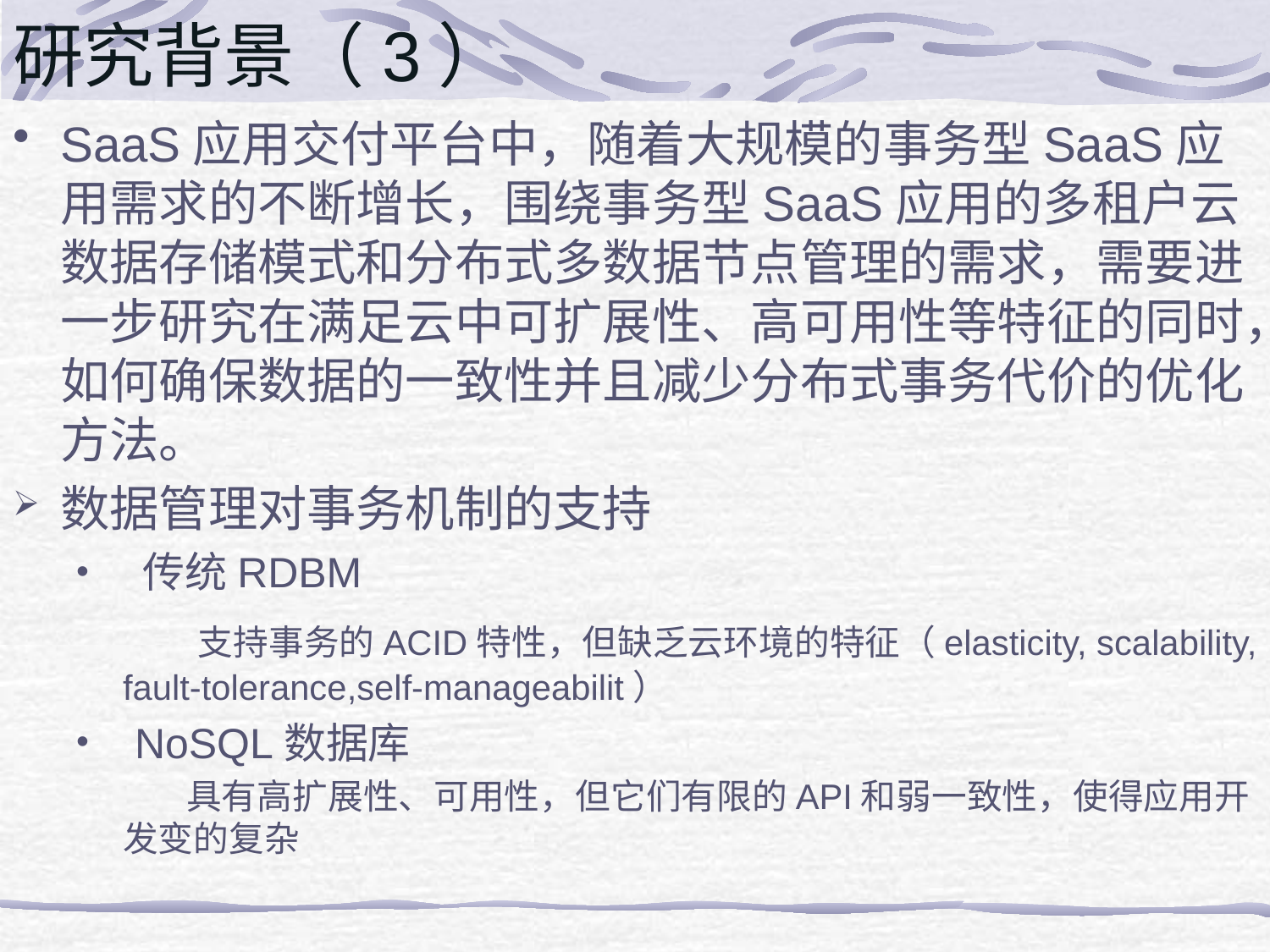

# 研究背景（3）

SaaS应用交付平台中，随着大规模的事务型SaaS应用需求的不断增长，围绕事务型SaaS应用的多租户云数据存储模式和分布式多数据节点管理的需求，需要进一步研究在满足云中可扩展性、高可用性等特征的同时，如何确保数据的一致性并且减少分布式事务代价的优化方法。
数据管理对事务机制的支持
 传统RDBM
          支持事务的ACID特性，但缺乏云环境的特征（elasticity, scalability, fault-tolerance,self-manageabilit）
 NoSQL数据库
             具有高扩展性、可用性，但它们有限的API和弱一致性，使得应用开发变的复杂